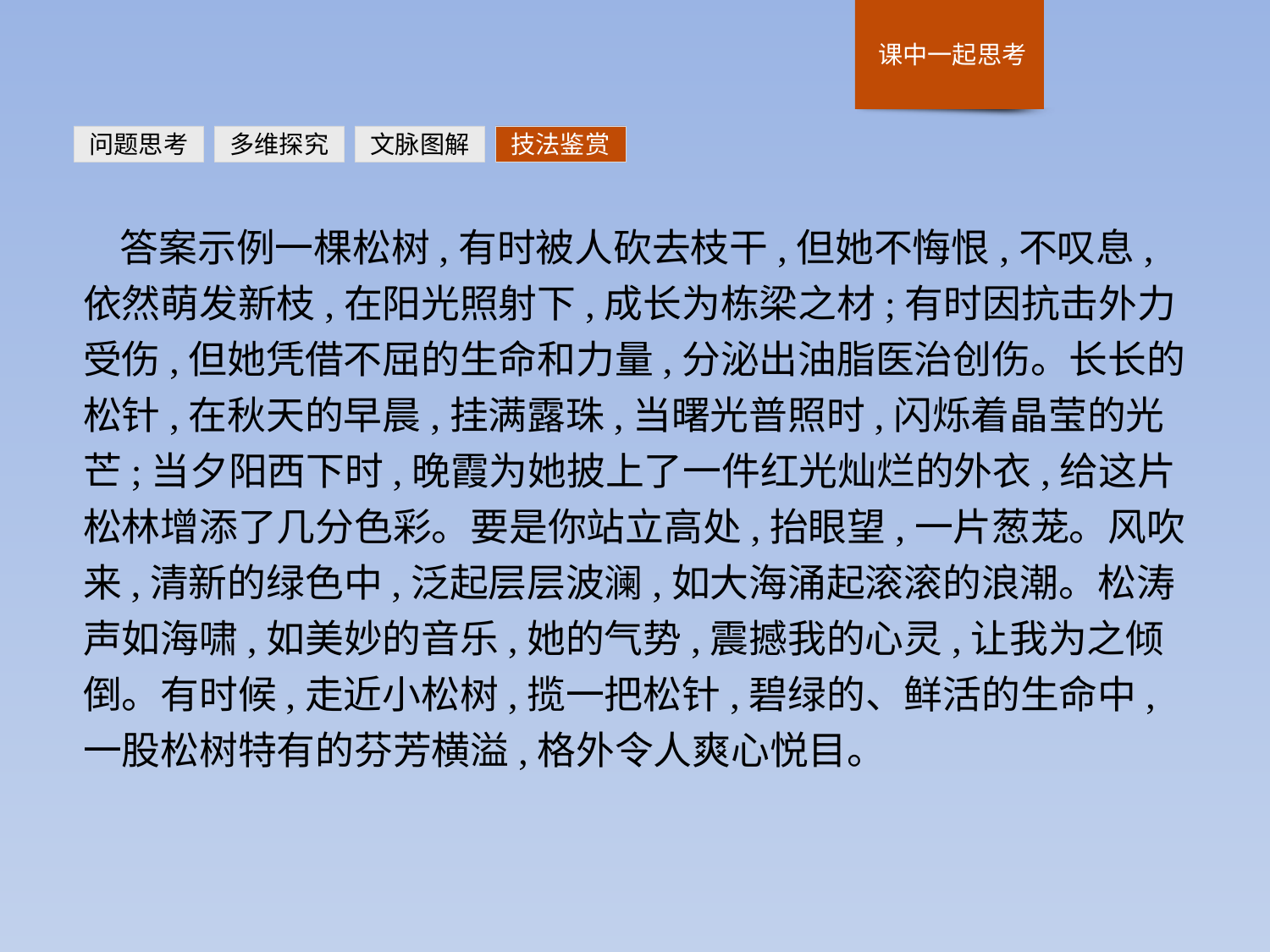

问题思考
多维探究
文脉图解
技法鉴赏
答案示例一棵松树,有时被人砍去枝干,但她不悔恨,不叹息,依然萌发新枝,在阳光照射下,成长为栋梁之材;有时因抗击外力受伤,但她凭借不屈的生命和力量,分泌出油脂医治创伤。长长的松针,在秋天的早晨,挂满露珠,当曙光普照时,闪烁着晶莹的光芒;当夕阳西下时,晚霞为她披上了一件红光灿烂的外衣,给这片松林增添了几分色彩。要是你站立高处,抬眼望,一片葱茏。风吹来,清新的绿色中,泛起层层波澜,如大海涌起滚滚的浪潮。松涛声如海啸,如美妙的音乐,她的气势,震撼我的心灵,让我为之倾倒。有时候,走近小松树,揽一把松针,碧绿的、鲜活的生命中,一股松树特有的芬芳横溢,格外令人爽心悦目。